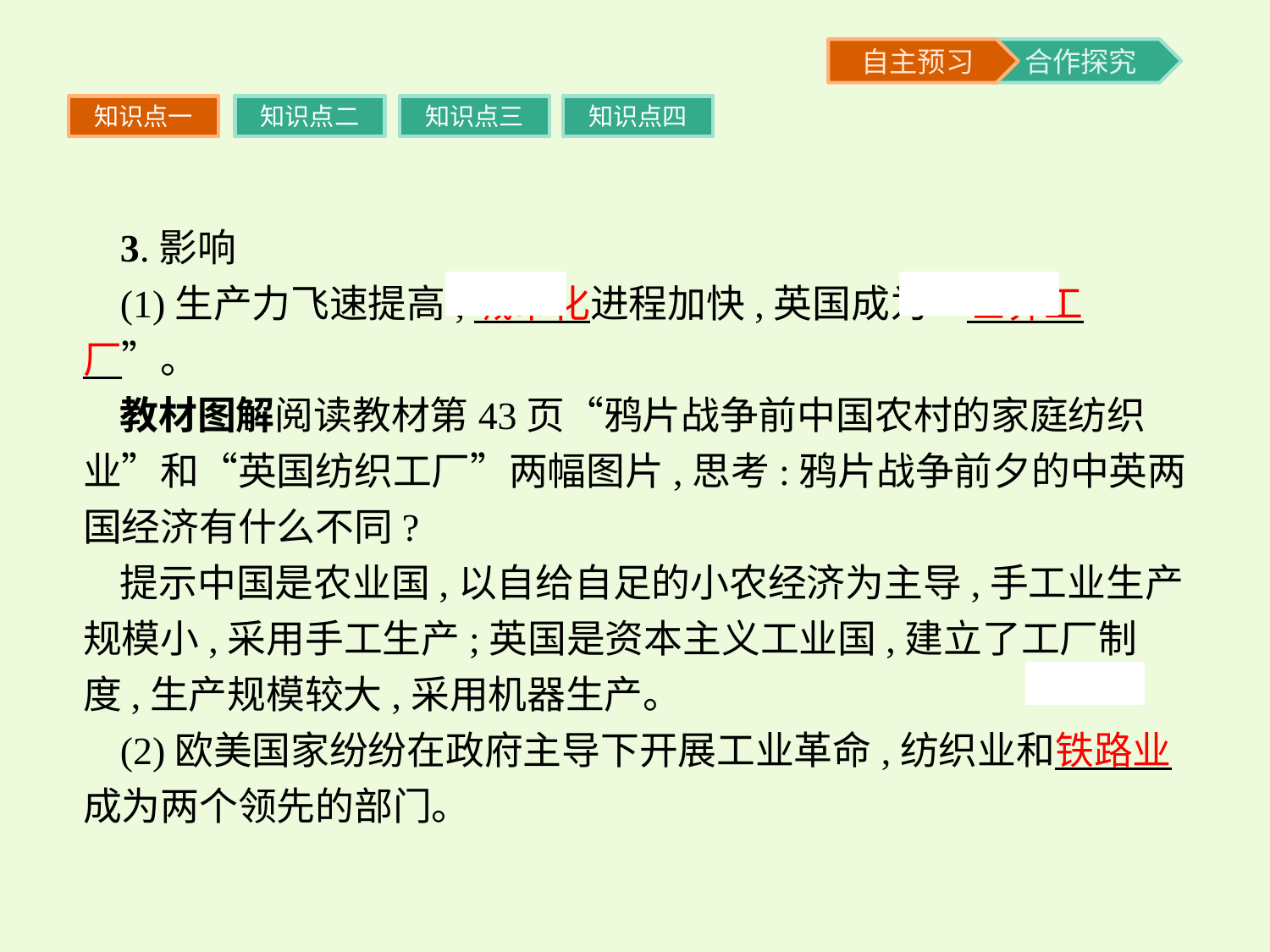

知识点一
知识点二
知识点三
知识点四
3.影响
(1)生产力飞速提高,城市化进程加快,英国成为“世界工厂”。
教材图解阅读教材第43页“鸦片战争前中国农村的家庭纺织业”和“英国纺织工厂”两幅图片,思考:鸦片战争前夕的中英两国经济有什么不同?
提示中国是农业国,以自给自足的小农经济为主导,手工业生产规模小,采用手工生产;英国是资本主义工业国,建立了工厂制度,生产规模较大,采用机器生产。
(2)欧美国家纷纷在政府主导下开展工业革命,纺织业和铁路业成为两个领先的部门。